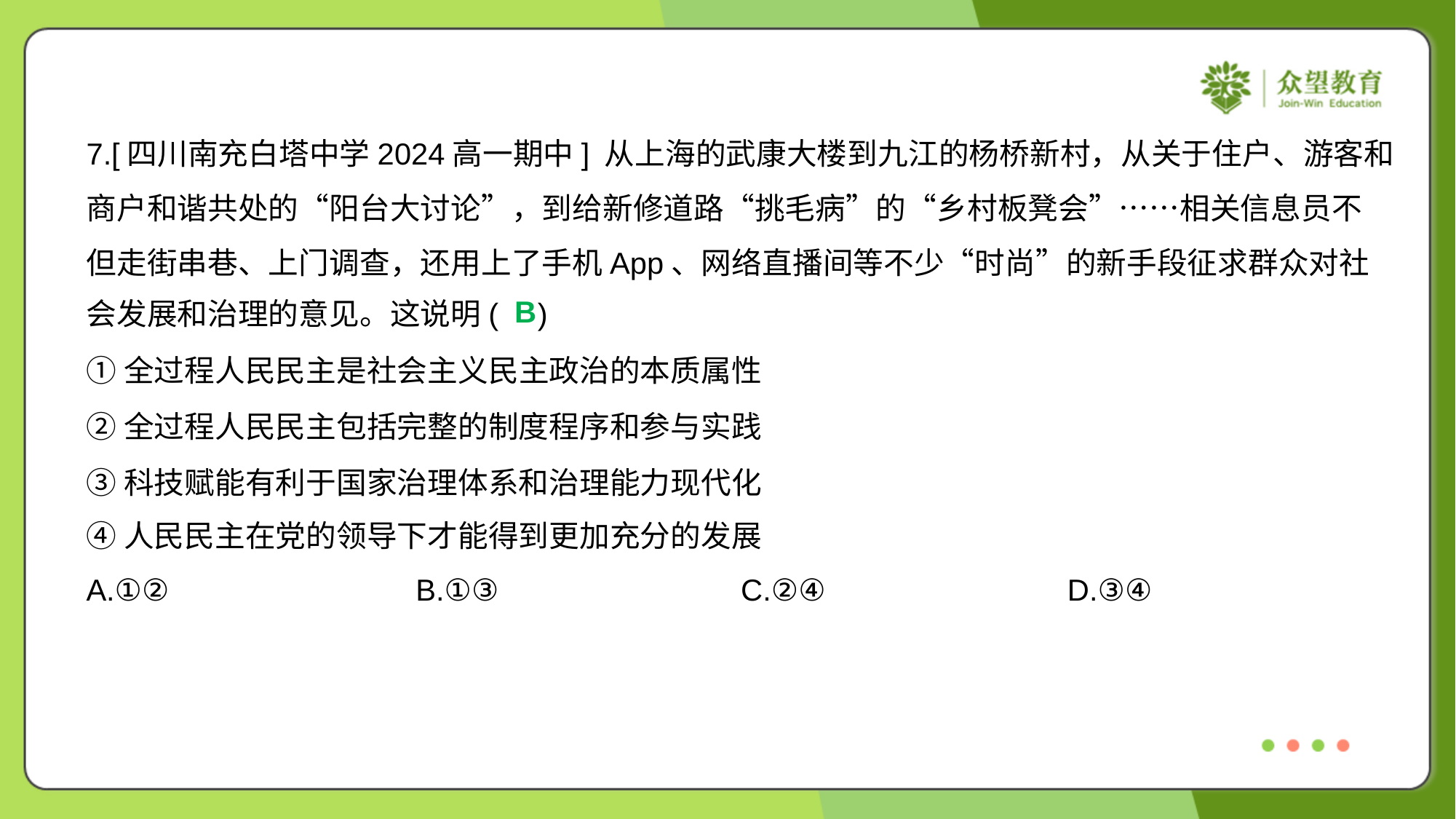

7.[四川南充白塔中学2024高一期中] 从上海的武康大楼到九江的杨桥新村，从关于住户、游客和
商户和谐共处的“阳台大讨论”，到给新修道路“挑毛病”的“乡村板凳会”……相关信息员不
但走街串巷、上门调查，还用上了手机App、网络直播间等不少“时尚”的新手段征求群众对社
会发展和治理的意见。这说明(     )
B
①全过程人民民主是社会主义民主政治的本质属性
②全过程人民民主包括完整的制度程序和参与实践
③科技赋能有利于国家治理体系和治理能力现代化
④人民民主在党的领导下才能得到更加充分的发展
A.①②	B.①③	C.②④	D.③④